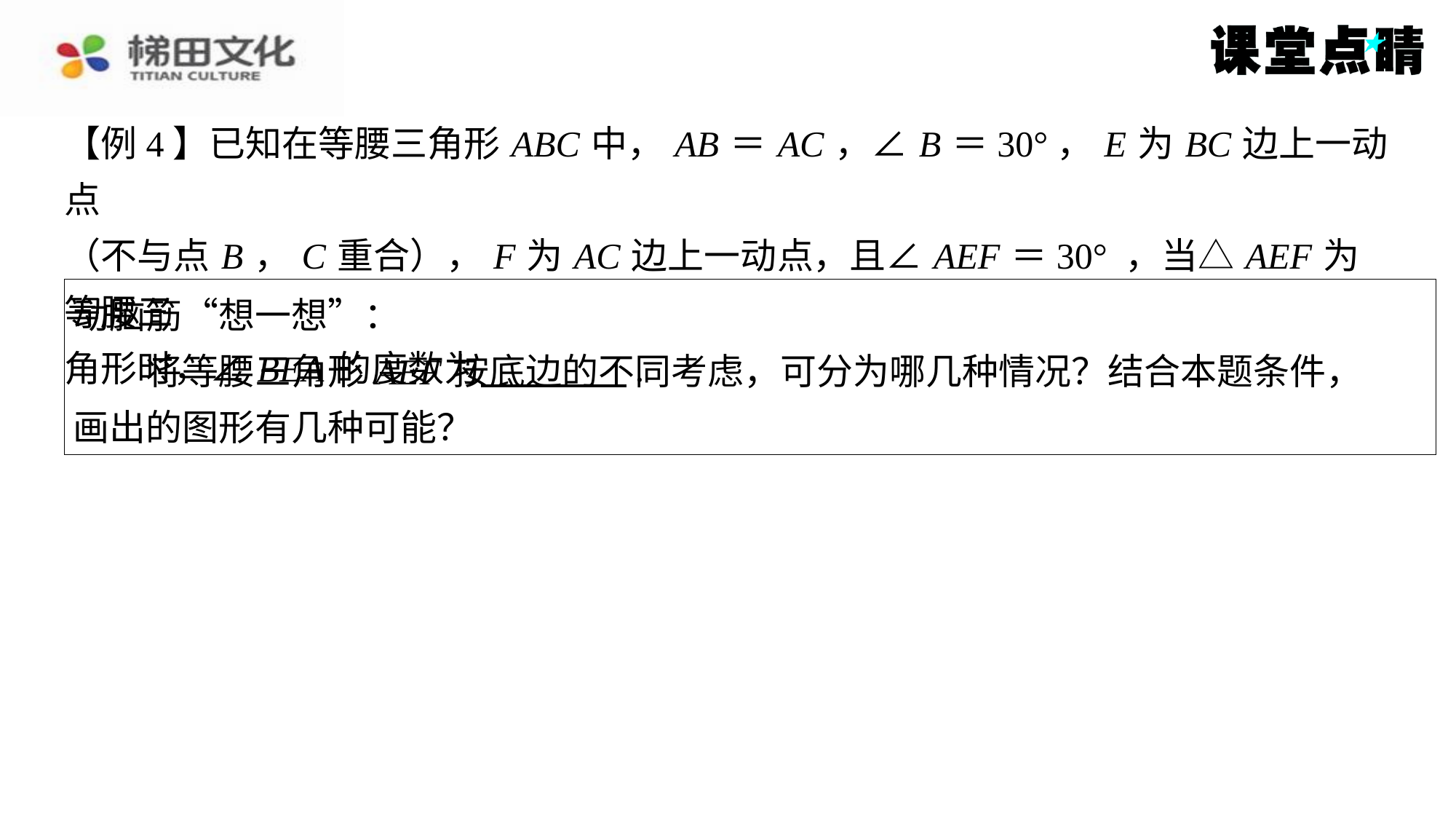

【例4】已知在等腰三角形 ABC 中， AB ＝ AC ，∠ B ＝30°， E 为 BC 边上一动点
（不与点 B ， C 重合）， F 为 AC 边上一动点，且∠ AEF ＝30° ，当△ AEF 为等腰三
角形时，∠ BEA 的度数为 　　　　.
动脑筋“想一想”：
　　将等腰三角形 AEF 按底边的不同考虑，可分为哪几种情况？结合本题条件，
画出的图形有几种可能？